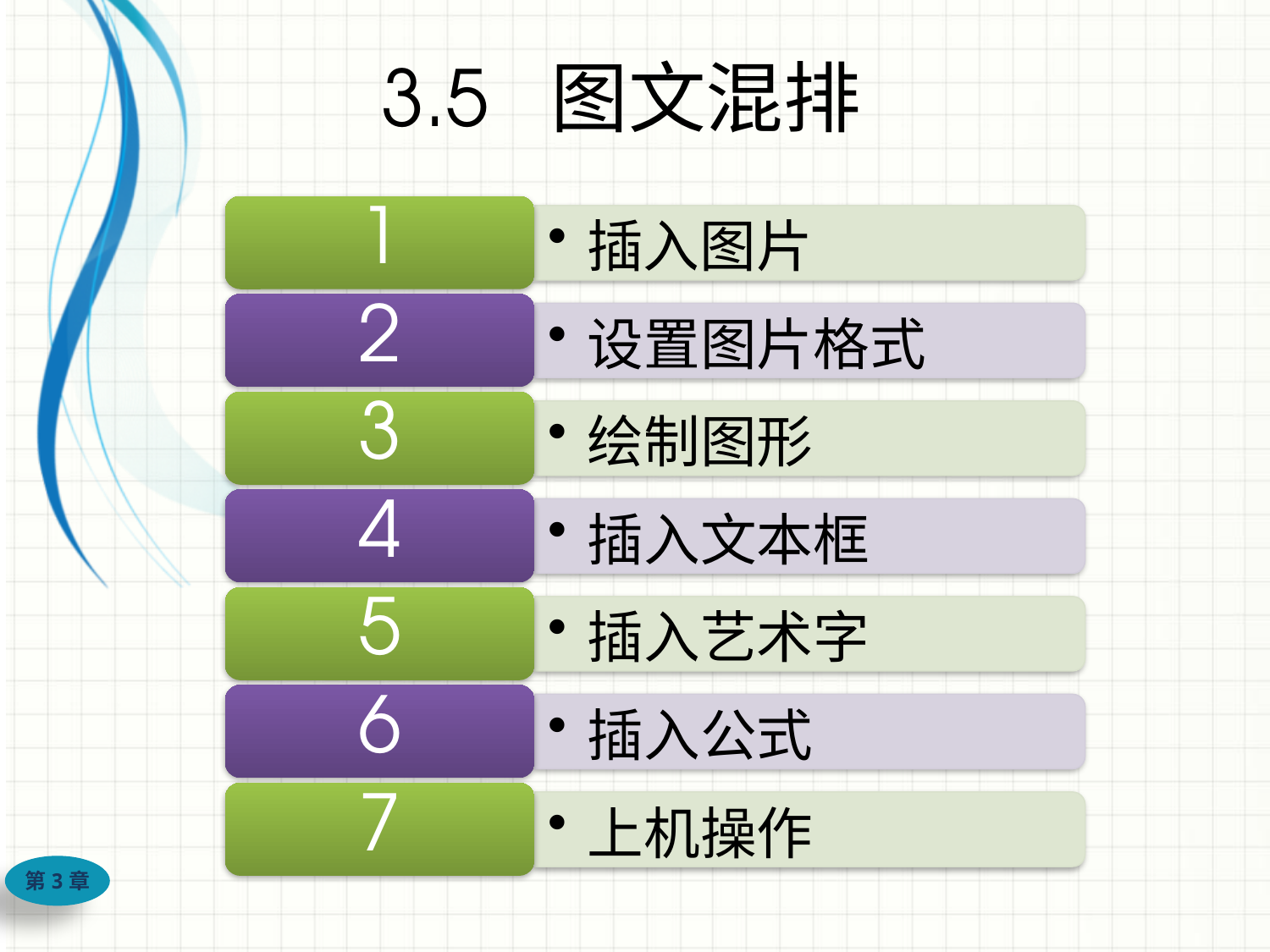

3.5  图文混排
1
2
设置图片格式
3
绘制图形
插入图片
4
插入文本框
5
插入艺术字
6
插入公式
7
上机操作